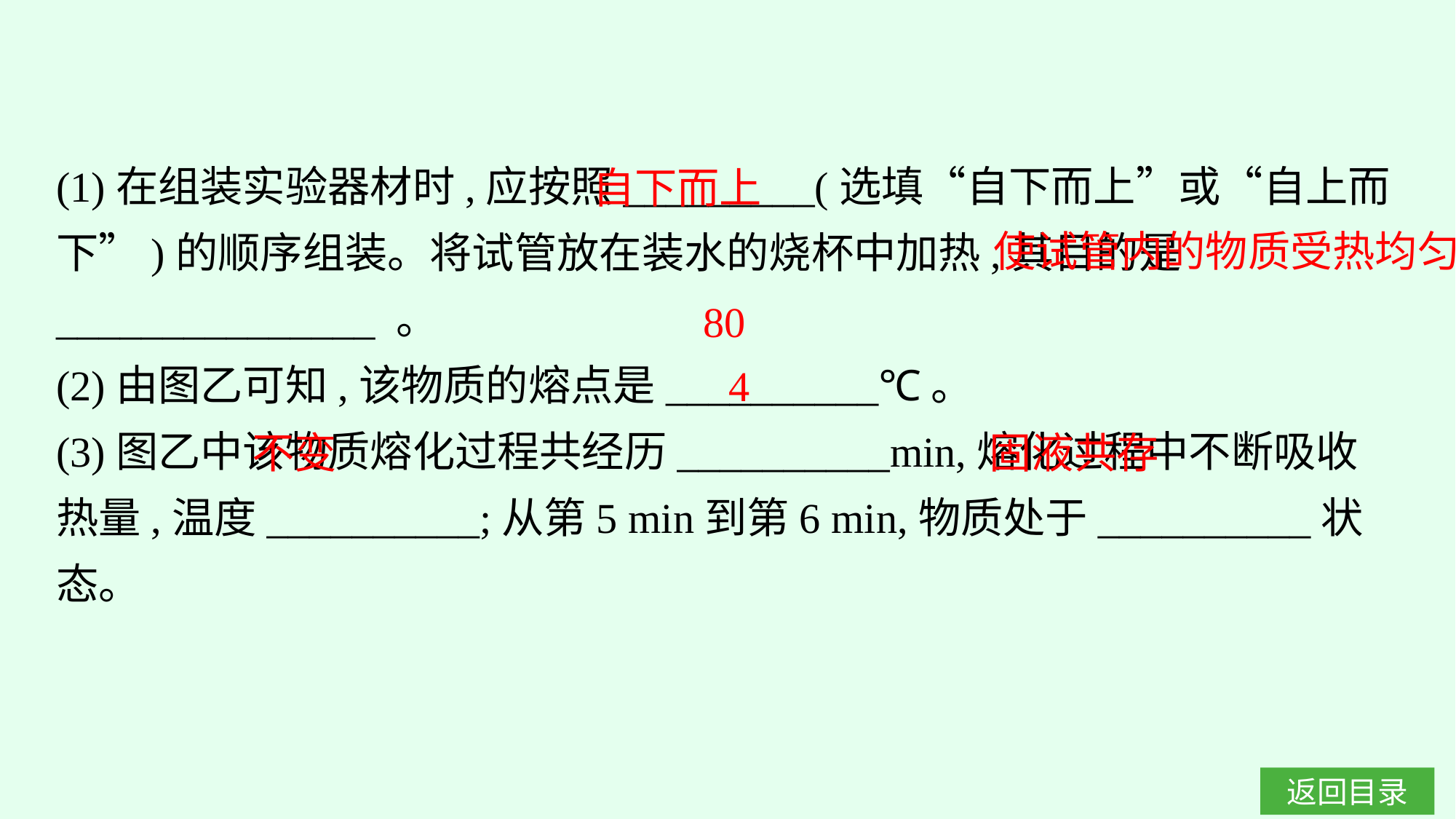

(1)在组装实验器材时,应按照_________(选填“自下而上”或“自上而下”)的顺序组装。将试管放在装水的烧杯中加热,其目的是_______________ 。
(2)由图乙可知,该物质的熔点是__________℃。
(3)图乙中该物质熔化过程共经历__________min,熔化过程中不断吸收热量,温度__________;从第5 min到第6 min,物质处于__________状态。
自下而上
使试管内的物质受热均匀
80
4
不变
固液共存